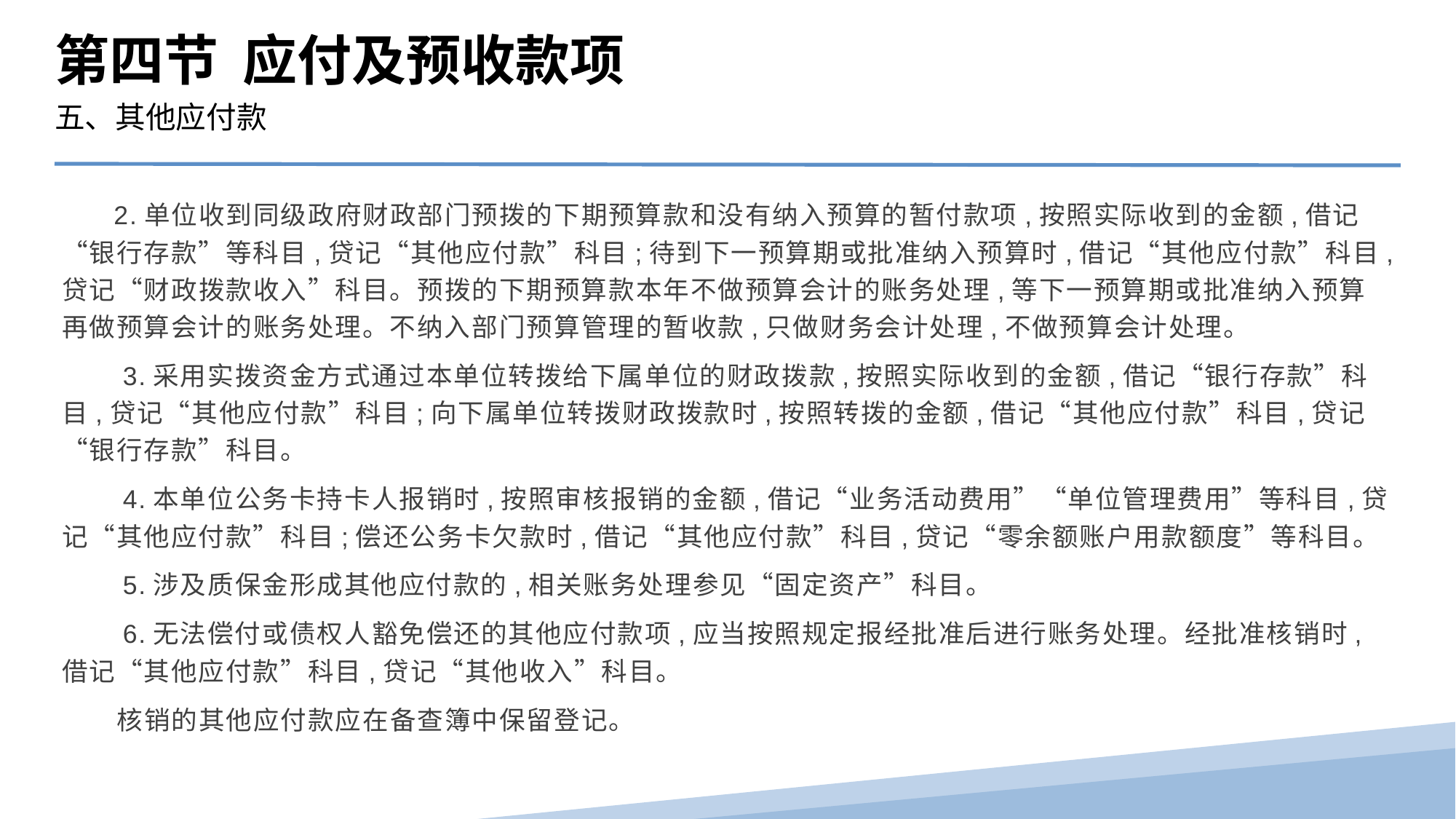

第四节  应付及预收款项
五、其他应付款
      2.单位收到同级政府财政部门预拨的下期预算款和没有纳入预算的暂付款项,按照实际收到的金额,借记“银行存款”等科目,贷记“其他应付款”科目;待到下一预算期或批准纳入预算时,借记“其他应付款”科目,贷记“财政拨款收入”科目。预拨的下期预算款本年不做预算会计的账务处理,等下一预算期或批准纳入预算再做预算会计的账务处理。不纳入部门预算管理的暂收款,只做财务会计处理,不做预算会计处理。
　　3.采用实拨资金方式通过本单位转拨给下属单位的财政拨款,按照实际收到的金额,借记“银行存款”科目,贷记“其他应付款”科目;向下属单位转拨财政拨款时,按照转拨的金额,借记“其他应付款”科目,贷记“银行存款”科目。
　　4.本单位公务卡持卡人报销时,按照审核报销的金额,借记“业务活动费用”“单位管理费用”等科目,贷记“其他应付款”科目;偿还公务卡欠款时,借记“其他应付款”科目,贷记“零余额账户用款额度”等科目。
　　5.涉及质保金形成其他应付款的,相关账务处理参见“固定资产”科目。
　　6.无法偿付或债权人豁免偿还的其他应付款项,应当按照规定报经批准后进行账务处理。经批准核销时,借记“其他应付款”科目,贷记“其他收入”科目。
　　核销的其他应付款应在备查簿中保留登记。